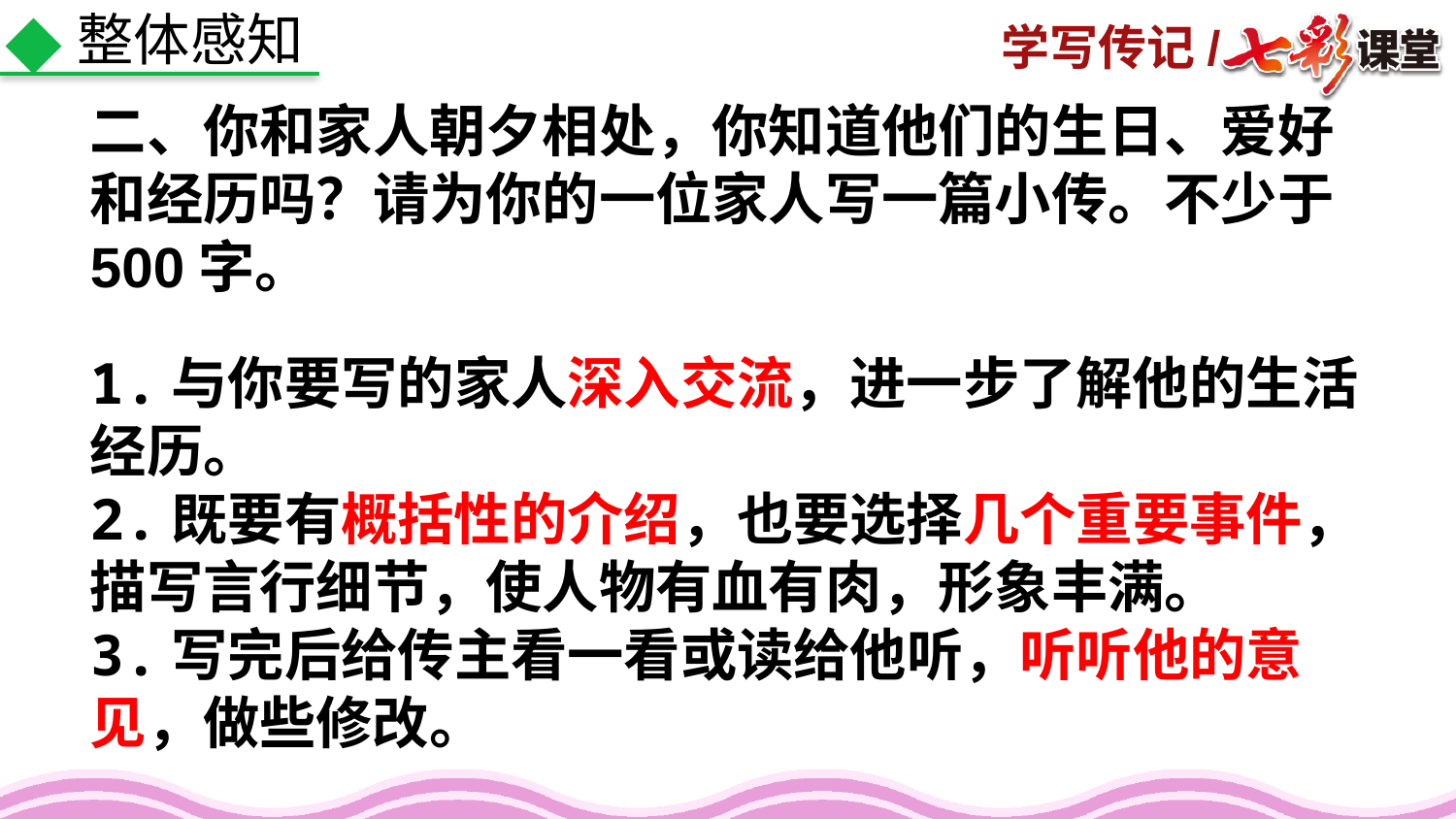

整体感知

二、你和家人朝夕相处，你知道他们的生日、爱好和经历吗？请为你的一位家人写一篇小传。不少于500字。
1.与你要写的家人深入交流，进一步了解他的生活经历。
2.既要有概括性的介绍，也要选择几个重要事件，描写言行细节，使人物有血有肉，形象丰满。
3.写完后给传主看一看或读给他听，听听他的意见，做些修改。